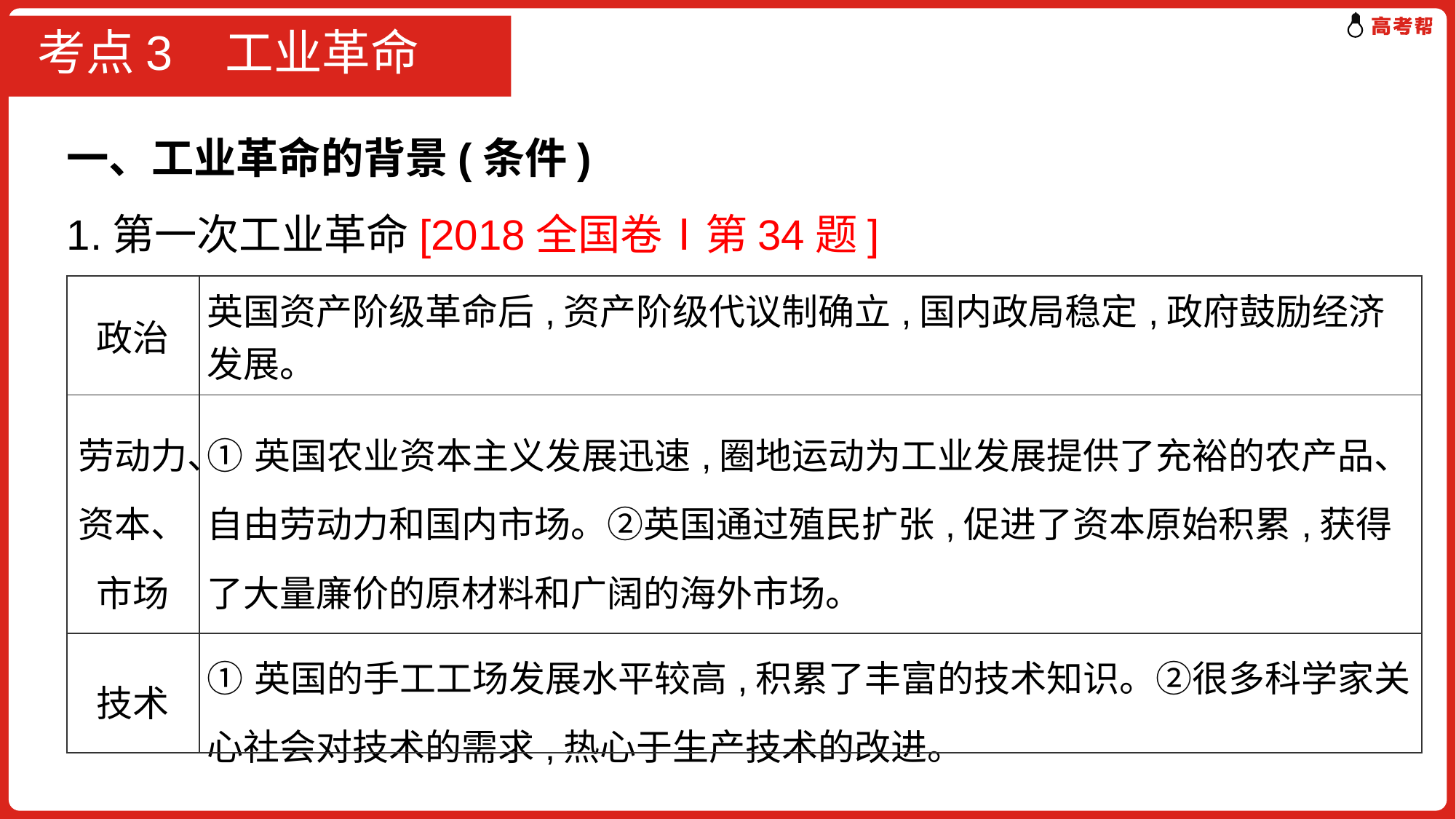

# 考点3   工业革命
一、工业革命的背景(条件)
1.第一次工业革命[2018全国卷Ⅰ第34题]
| 政治 | 英国资产阶级革命后,资产阶级代议制确立,国内政局稳定,政府鼓励经济发展。 |
| --- | --- |
| 劳动力、资本、市场 | ①英国农业资本主义发展迅速,圈地运动为工业发展提供了充裕的农产品、自由劳动力和国内市场。②英国通过殖民扩张,促进了资本原始积累,获得了大量廉价的原材料和广阔的海外市场。 |
| 技术 | ①英国的手工工场发展水平较高,积累了丰富的技术知识。②很多科学家关心社会对技术的需求,热心于生产技术的改进。 |